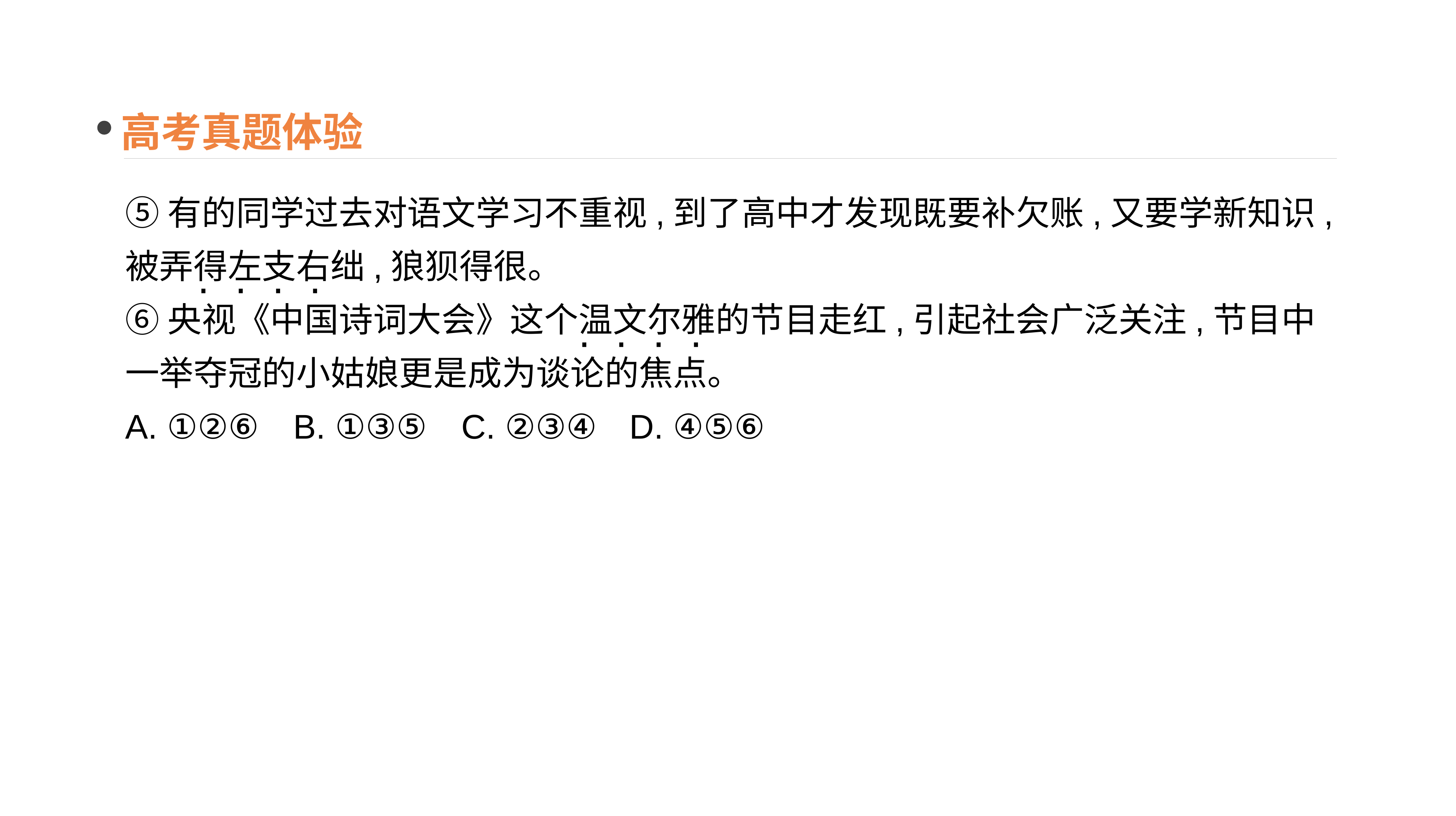

高考真题体验

⑤有的同学过去对语文学习不重视,到了高中才发现既要补欠账,又要学新知识,被弄得左支右绌,狼狈得很。
⑥央视《中国诗词大会》这个温文尔雅的节目走红,引起社会广泛关注,节目中一举夺冠的小姑娘更是成为谈论的焦点。
A. ①②⑥	B. ①③⑤	C. ②③④	D. ④⑤⑥

·  ·  ·  ·

·  ·  ·  ·